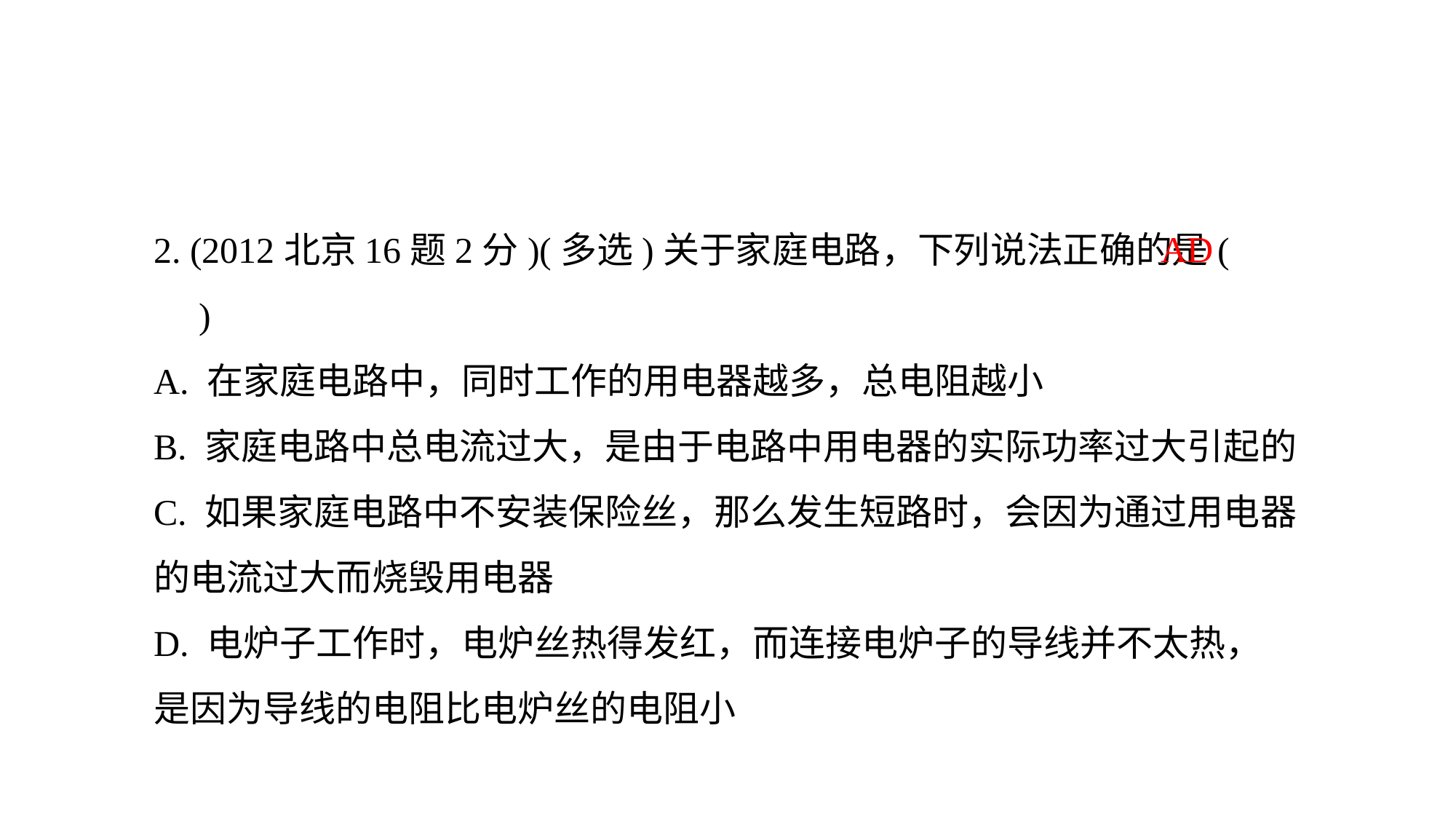

2. (2012北京16题2分)(多选)关于家庭电路，下列说法正确的是(　　)
A. 在家庭电路中，同时工作的用电器越多，总电阻越小
B. 家庭电路中总电流过大，是由于电路中用电器的实际功率过大引起的
C. 如果家庭电路中不安装保险丝，那么发生短路时，会因为通过用电器的电流过大而烧毁用电器
D. 电炉子工作时，电炉丝热得发红，而连接电炉子的导线并不太热，是因为导线的电阻比电炉丝的电阻小
AD